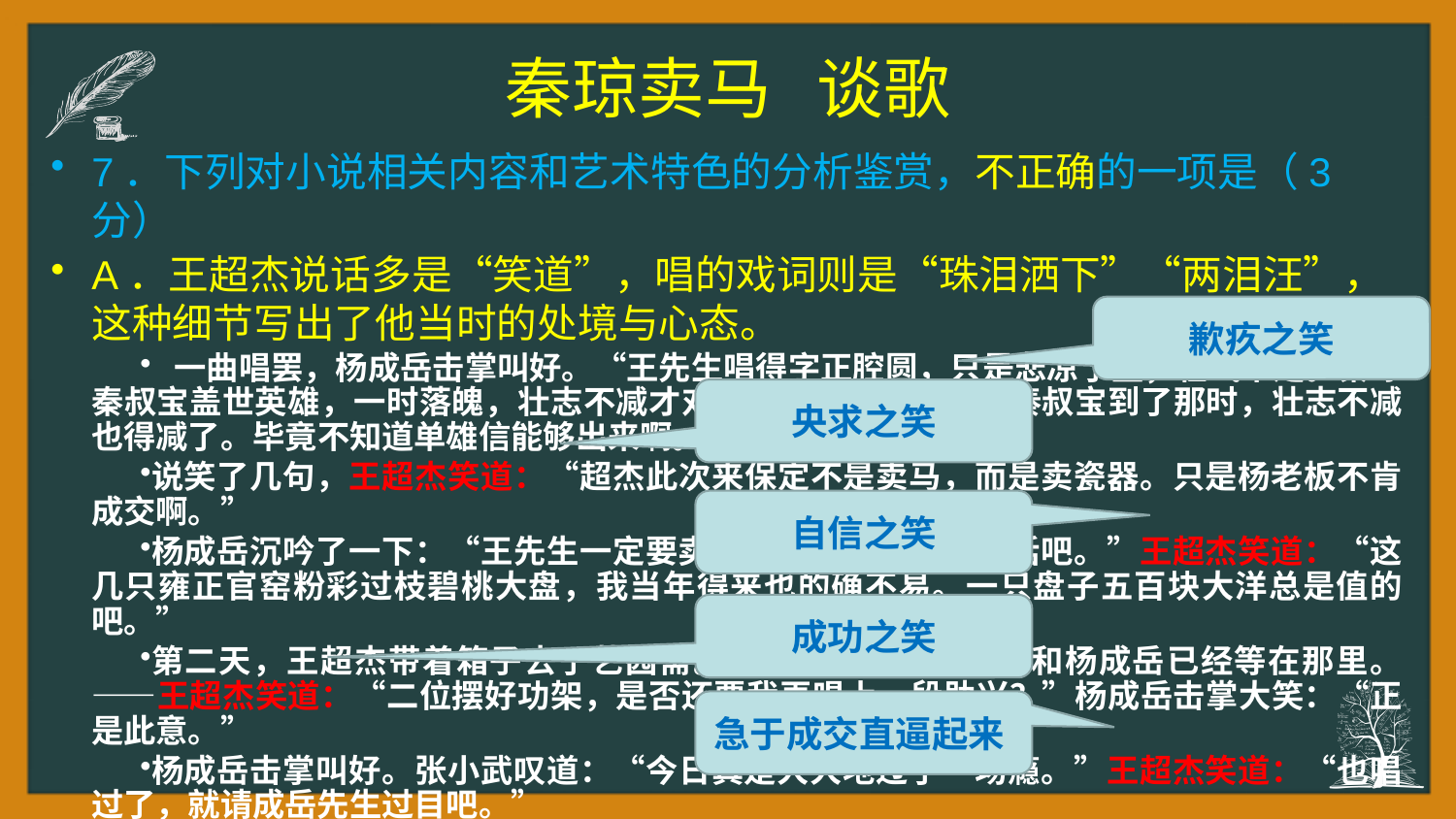

# 秦琼卖马   谈歌
7．下列对小说相关内容和艺术特色的分析鉴赏，不正确的一项是（3分）
A．王超杰说话多是“笑道”，唱的戏词则是“珠泪洒下”“两泪汪”，这种细节写出了他当时的处境与心态。
  一曲唱罢，杨成岳击掌叫好。“王先生唱得字正腔圆，只是悲凉了些，壮气不足。秦琼秦叔宝盖世英雄，一时落魄，壮志不减才对。”王超杰笑道：“秦叔宝到了那时，壮志不减也得减了。毕竟不知道单雄信能够出来啊。”三人都笑了。
说笑了几句，王超杰笑道：“超杰此次来保定不是卖马，而是卖瓷器。只是杨老板不肯成交啊。”
杨成岳沉吟了一下：“王先生一定要卖，就请说一句落底的话吧。”王超杰笑道：“这几只雍正官窑粉彩过枝碧桃大盘，我当年得来也的确不易。一只盘子五百块大洋总是值的吧。”
第二天，王超杰带着箱子去了艺园斋。进了店门，见张小武和杨成岳已经等在那里。——王超杰笑道：“二位摆好功架，是否还要我再唱上一段助兴？”杨成岳击掌大笑：“正是此意。”
杨成岳击掌叫好。张小武叹道：“今日真是大大地过了一场瘾。”王超杰笑道：“也唱过了，就请成岳先生过目吧。”

歉疚之笑
央求之笑
自信之笑
成功之笑
急于成交直逼起来